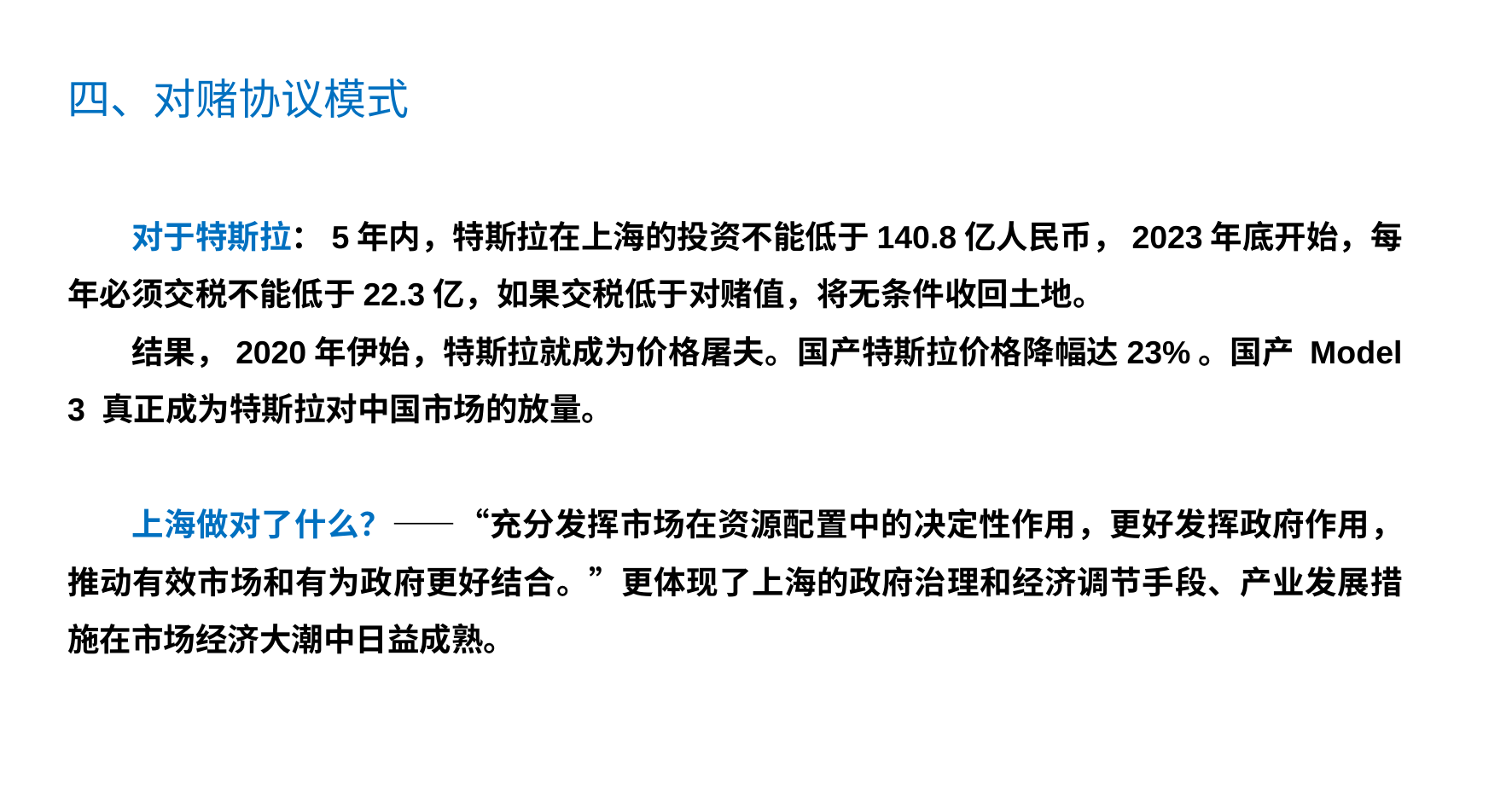

四、对赌协议模式

对于特斯拉：5年内，特斯拉在上海的投资不能低于140.8亿人民币，2023年底开始，每年必须交税不能低于22.3亿，如果交税低于对赌值，将无条件收回土地。
结果，2020年伊始，特斯拉就成为价格屠夫。国产特斯拉价格降幅达23%。国产 Model 3 真正成为特斯拉对中国市场的放量。

上海做对了什么？——“充分发挥市场在资源配置中的决定性作用，更好发挥政府作用，推动有效市场和有为政府更好结合。”更体现了上海的政府治理和经济调节手段、产业发展措施在市场经济大潮中日益成熟。